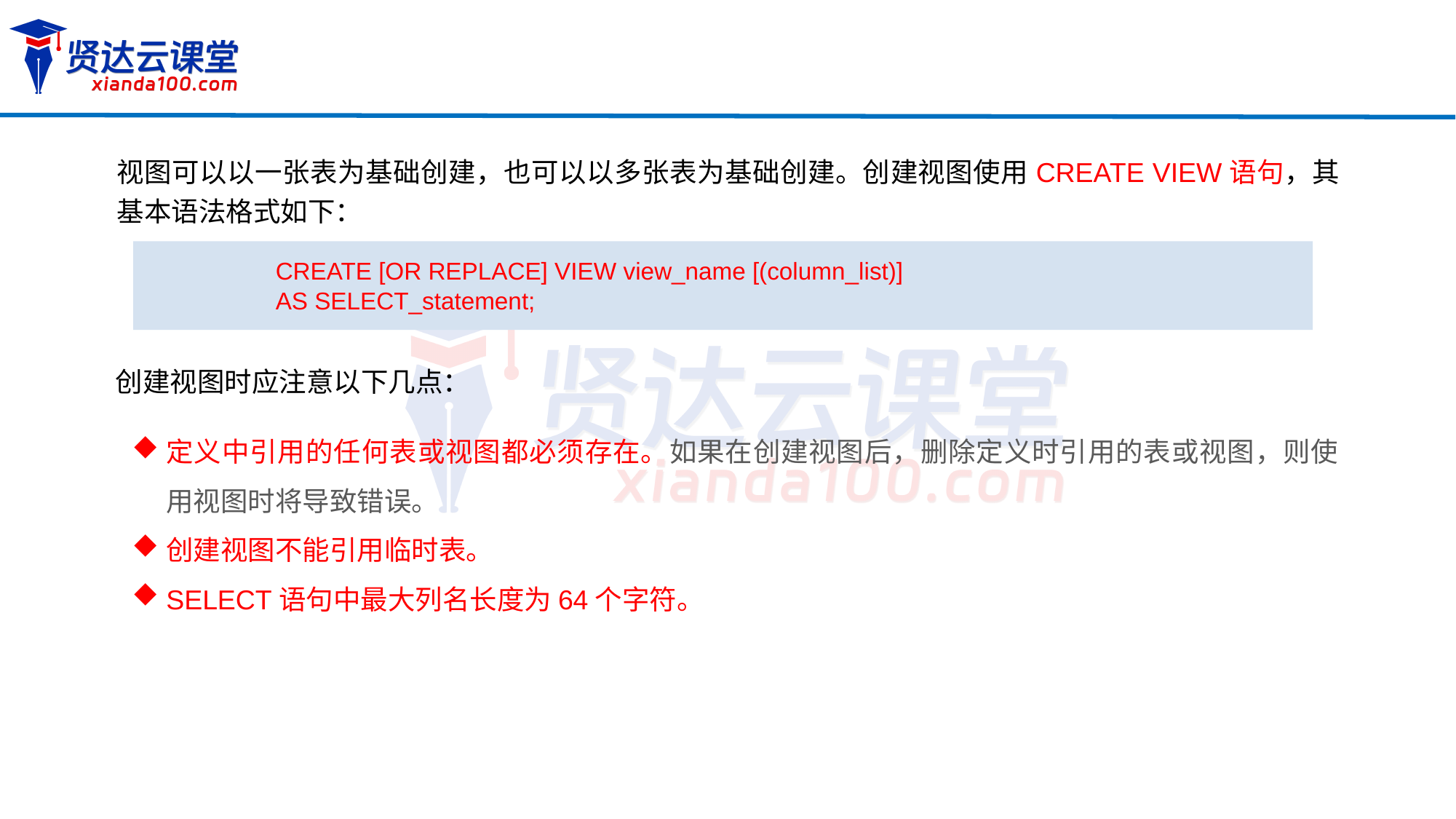

视图可以以一张表为基础创建，也可以以多张表为基础创建。创建视图使用CREATE VIEW语句，其基本语法格式如下：

CREATE [OR REPLACE] VIEW view_name [(column_list)]
AS SELECT_statement;
创建视图时应注意以下几点：
定义中引用的任何表或视图都必须存在。如果在创建视图后，删除定义时引用的表或视图，则使用视图时将导致错误。
创建视图不能引用临时表。
SELECT语句中最大列名长度为64个字符。